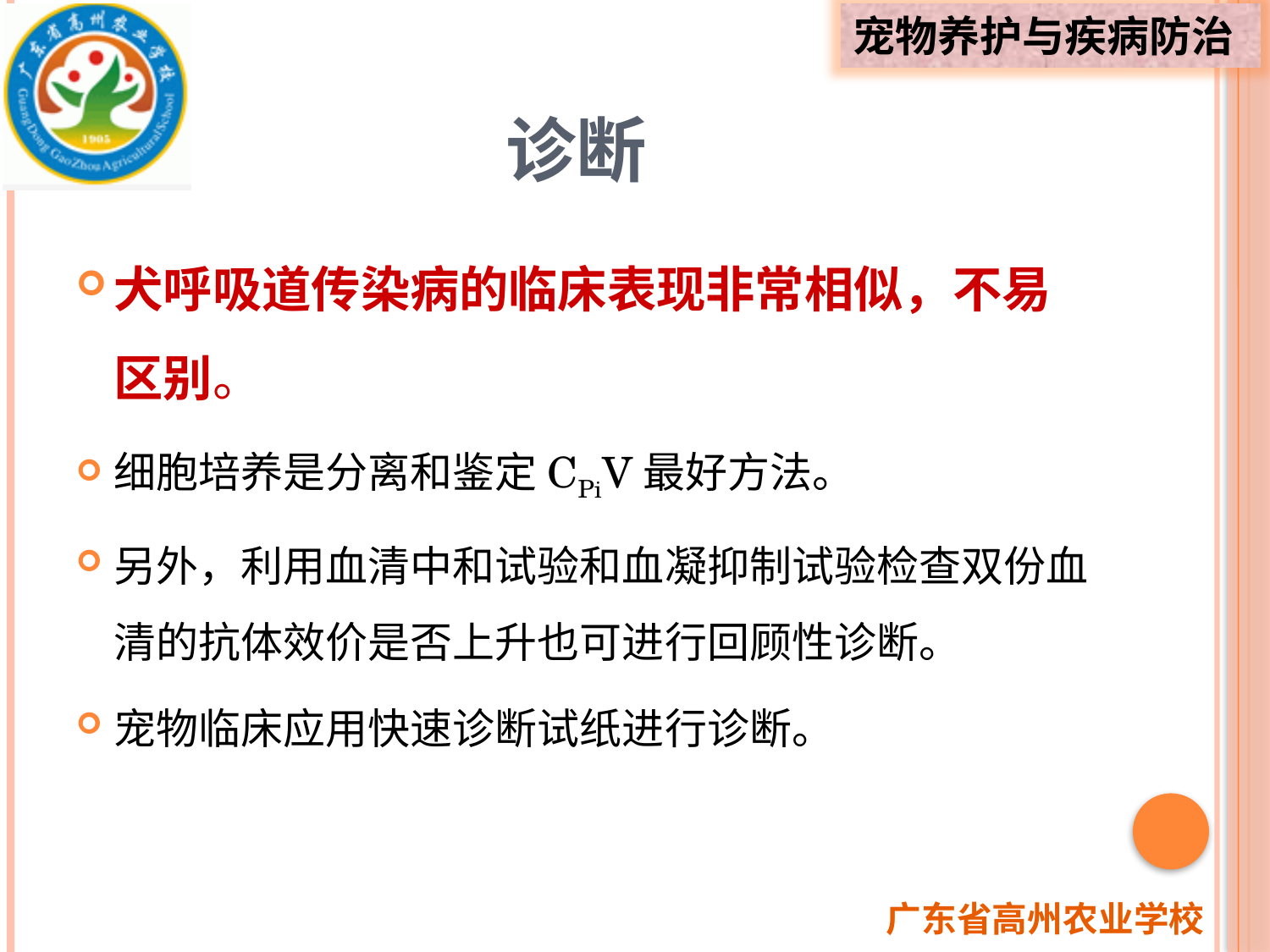

# 诊断
犬呼吸道传染病的临床表现非常相似，不易区别。
细胞培养是分离和鉴定CPiV最好方法。
另外，利用血清中和试验和血凝抑制试验检查双份血清的抗体效价是否上升也可进行回顾性诊断。
宠物临床应用快速诊断试纸进行诊断。